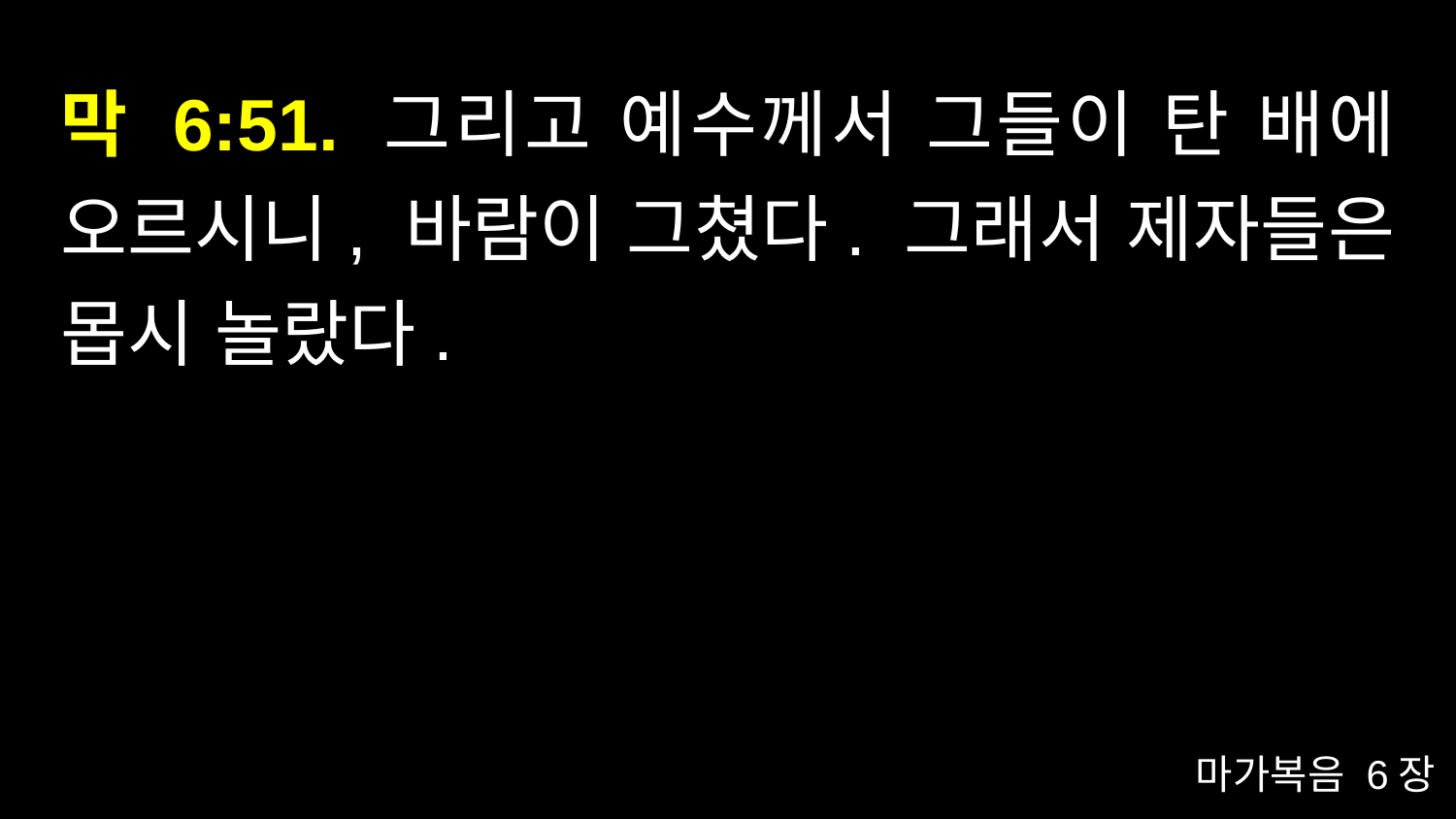

# 막 6:51. 그리고 예수께서 그들이 탄 배에 오르시니, 바람이 그쳤다. 그래서 제자들은 몹시 놀랐다.
마가복음 6장